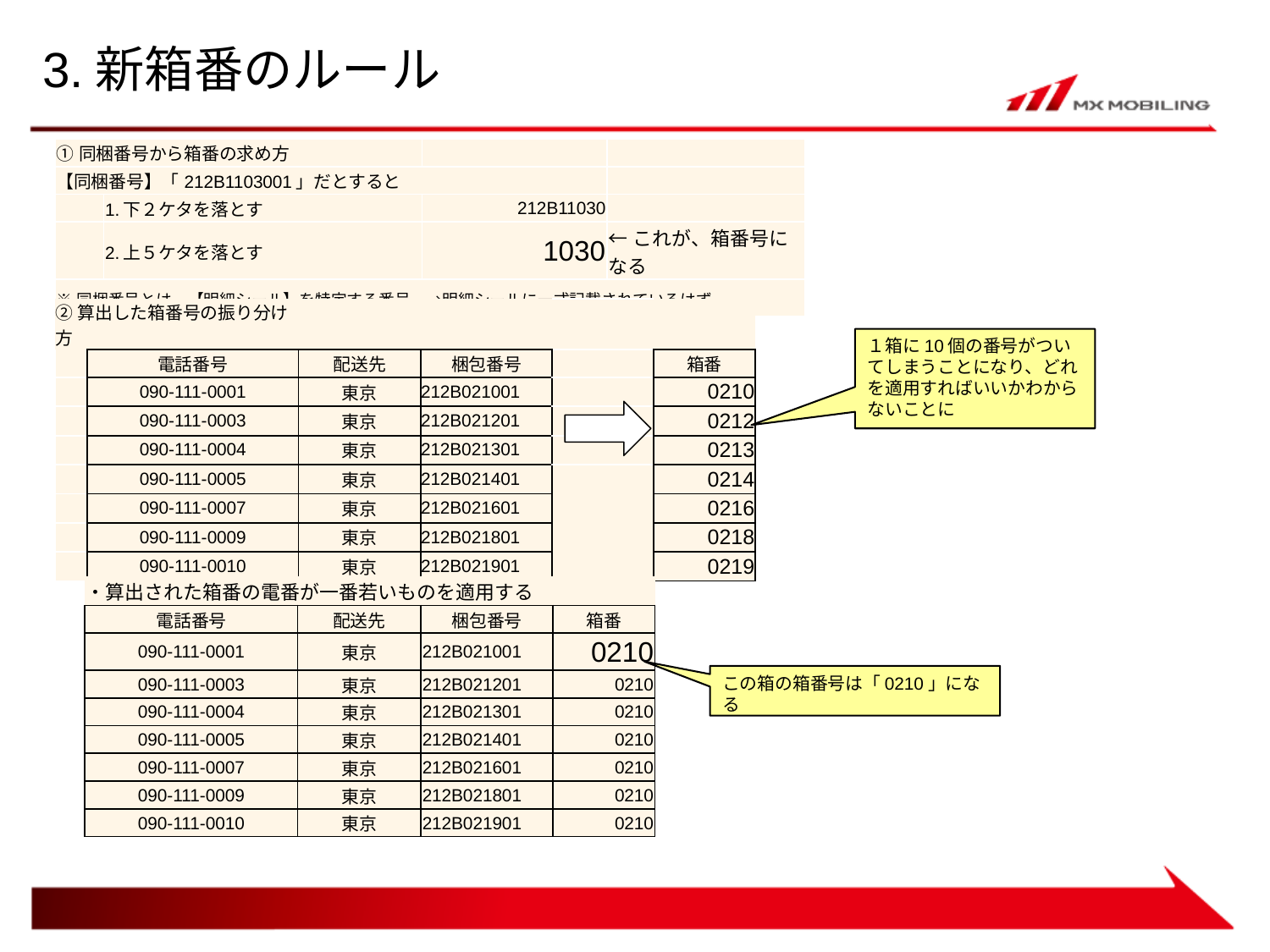

# 3.新箱番のルール
| ①同梱番号から箱番の求め方 |  |  |  |
| --- | --- | --- | --- |
| 【同梱番号】「212B1103001」だとすると |  |  |  |
|  | 1.下２ケタを落とす | 212B11030 |  |
|  | 2.上５ケタを落とす | 1030 | ←これが、箱番号になる |
| ※同梱番号とは、【明細シール】を特定する番号　→明細シールに一式記載されているはず |  |  |  |
| ②算出した箱番号の振り分け方 |  |  |  |  |  |
| --- | --- | --- | --- | --- | --- |
|  | 電話番号 | 配送先 | 梱包番号 |  | 箱番 |
|  | 090-111-0001 | 東京 | 212B021001 |  | 0210 |
|  | 090-111-0003 | 東京 | 212B021201 |  | 0212 |
|  | 090-111-0004 | 東京 | 212B021301 |  | 0213 |
|  | 090-111-0005 | 東京 | 212B021401 |  | 0214 |
|  | 090-111-0007 | 東京 | 212B021601 |  | 0216 |
|  | 090-111-0009 | 東京 | 212B021801 |  | 0218 |
|  | 090-111-0010 | 東京 | 212B021901 |  | 0219 |
１箱に10個の番号がついてしまうことになり、どれを適用すればいいかわからないことに

| ・算出された箱番の電番が一番若いものを適用する |  |  |  |
| --- | --- | --- | --- |
| 電話番号 | 配送先 | 梱包番号 | 箱番 |
| 090-111-0001 | 東京 | 212B021001 | 0210 |
| 090-111-0003 | 東京 | 212B021201 | 0210 |
| 090-111-0004 | 東京 | 212B021301 | 0210 |
| 090-111-0005 | 東京 | 212B021401 | 0210 |
| 090-111-0007 | 東京 | 212B021601 | 0210 |
| 090-111-0009 | 東京 | 212B021801 | 0210 |
| 090-111-0010 | 東京 | 212B021901 | 0210 |
この箱の箱番号は「0210」になる